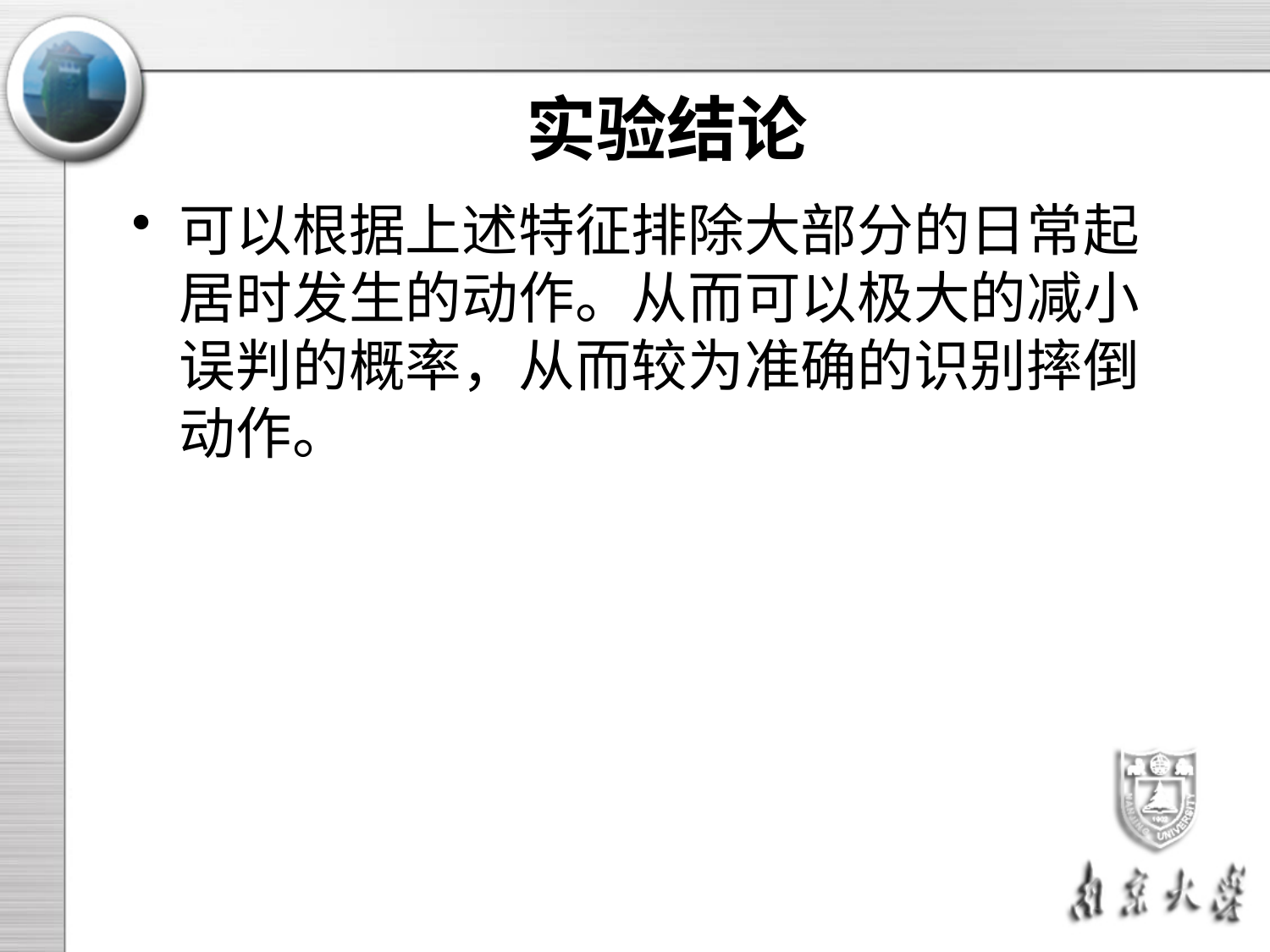

# 实验结论
可以根据上述特征排除大部分的日常起居时发生的动作。从而可以极大的减小误判的概率，从而较为准确的识别摔倒动作。